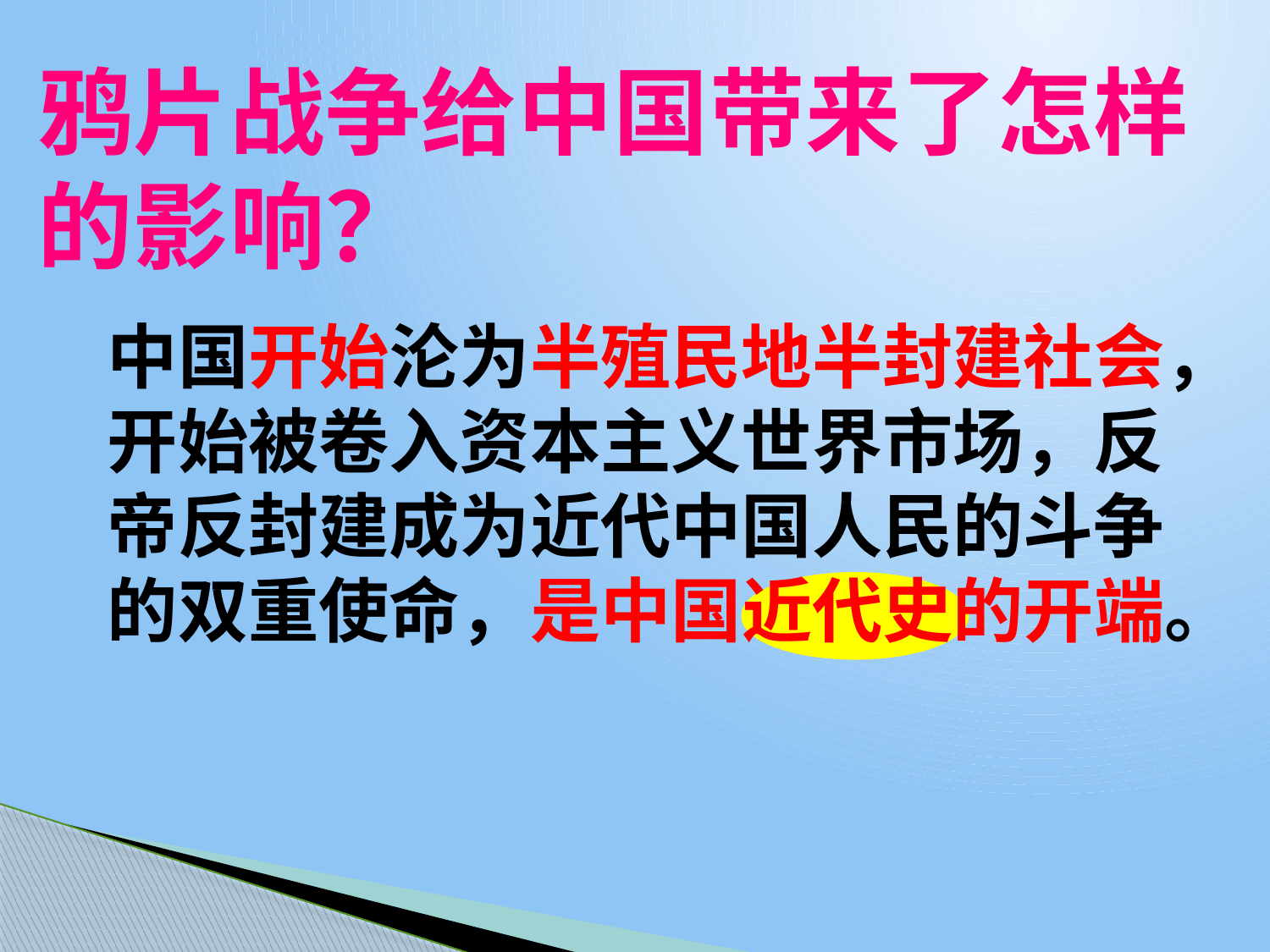

鸦片战争给中国带来了怎样的影响？
中国开始沦为半殖民地半封建社会，开始被卷入资本主义世界市场，反帝反封建成为近代中国人民的斗争的双重使命，是中国近代史的开端。